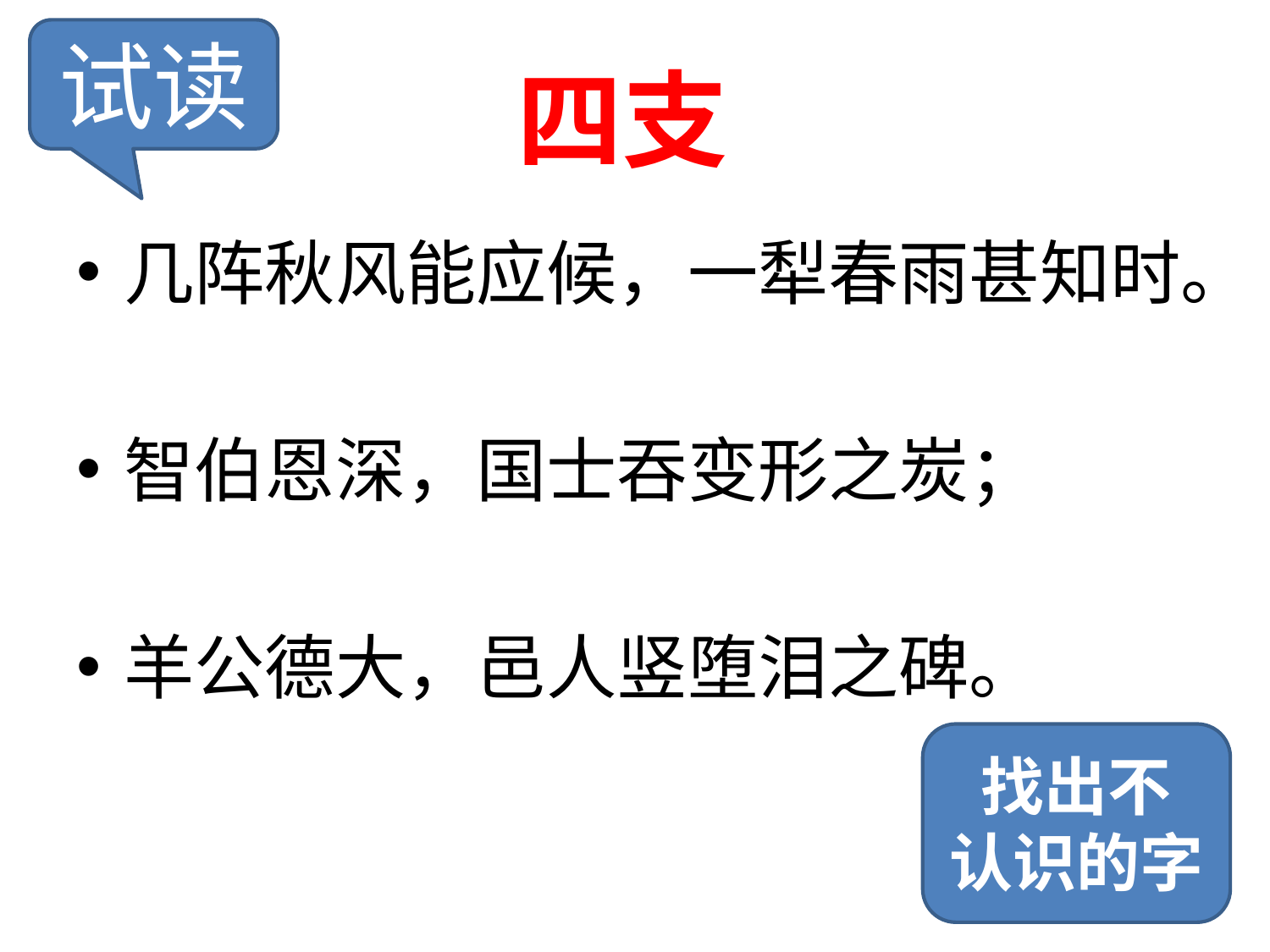

试读
# 四支
几阵秋风能应候，一犁春雨甚知时。

智伯恩深，国士吞变形之炭；

羊公德大，邑人竖堕泪之碑。
找出不
认识的字